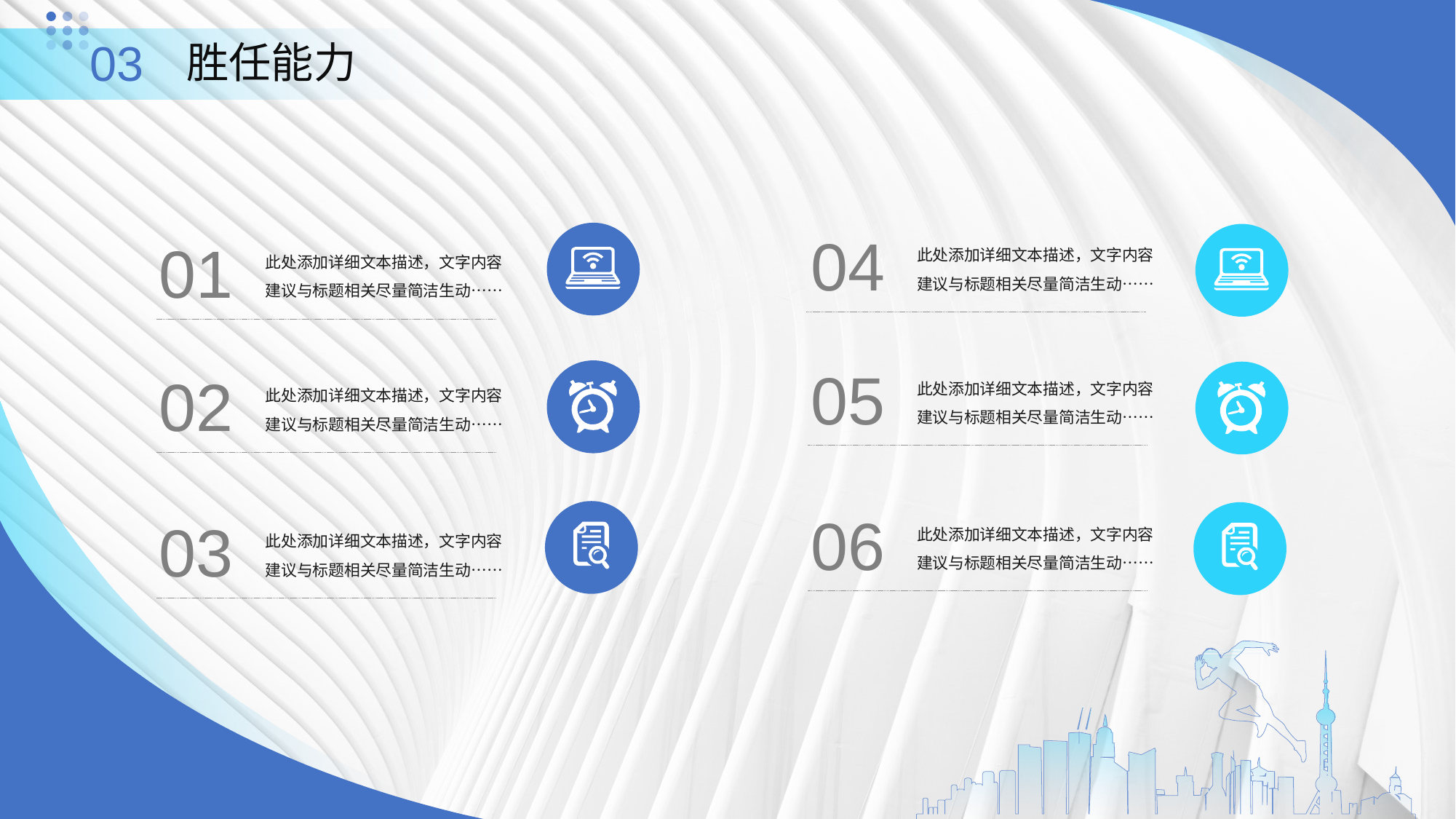

03

胜任能力
04
01
此处添加详细文本描述，文字内容建议与标题相关尽量简洁生动……

此处添加详细文本描述，文字内容建议与标题相关尽量简洁生动……
05
此处添加详细文本描述，文字内容建议与标题相关尽量简洁生动……
02
此处添加详细文本描述，文字内容建议与标题相关尽量简洁生动……
06
此处添加详细文本描述，文字内容建议与标题相关尽量简洁生动……
03
此处添加详细文本描述，文字内容建议与标题相关尽量简洁生动……